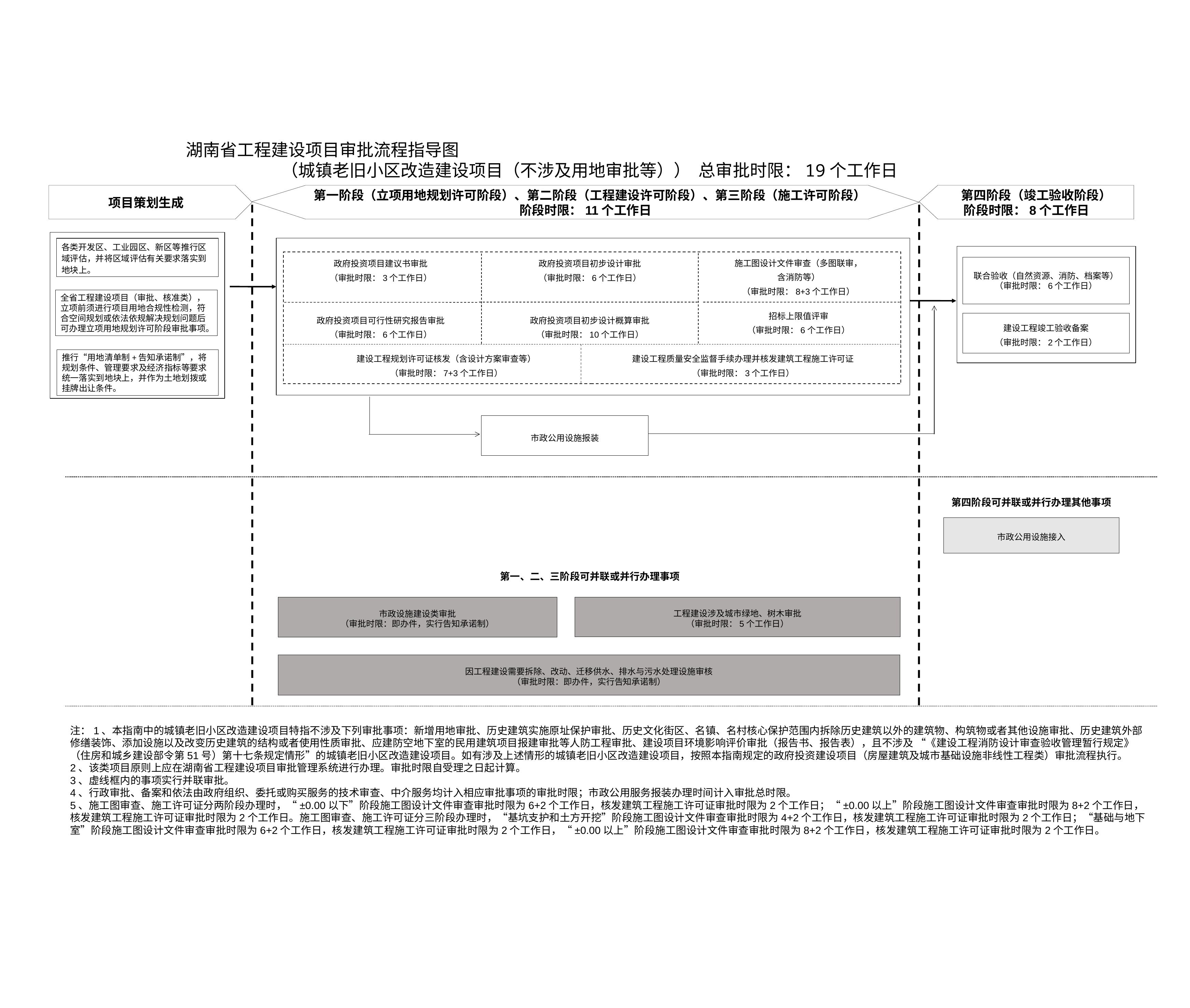

湖南省工程建设项目审批流程指导图
（城镇老旧小区改造建设项目（不涉及用地审批等））  总审批时限：19个工作日
项目策划生成
  第一阶段（立项用地规划许可阶段）、第二阶段（工程建设许可阶段）、第三阶段（施工许可阶段）
阶段时限：11个工作日
      第四阶段（竣工验收阶段）
阶段时限：8个工作日

各类开发区、工业园区、新区等推行区域评估，并将区域评估有关要求落实到地块上。

施工图设计文件审查（多图联审，
含消防等）
（审批时限：8+3个工作日）

招标上限值评审
（审批时限：6个工作日）
政府投资项目初步设计审批
（审批时限：6个工作日）

政府投资项目初步设计概算审批
（审批时限：10个工作日）
政府投资项目建议书审批
（审批时限：3个工作日）

政府投资项目可行性研究报告审批
（审批时限：6个工作日）

联合验收（自然资源、消防、档案等）
（审批时限：6个工作日）
全省工程建设项目（审批、核准类），立项前须进行项目用地合规性检测，符合空间规划或依法依规解决规划问题后可办理立项用地规划许可阶段审批事项。
建设工程竣工验收备案
（审批时限：2个工作日）
建设工程规划许可证核发（含设计方案审查等）
（审批时限：7+3个工作日）
建设工程质量安全监督手续办理并核发建筑工程施工许可证
（审批时限：3个工作日）
推行“用地清单制+告知承诺制”，将规划条件、管理要求及经济指标等要求统一落实到地块上，并作为土地划拨或挂牌出让条件。
市政公用设施报装
第四阶段可并联或并行办理其他事项
市政公用设施接入

第一、二、三阶段可并联或并行办理事项
市政设施建设类审批
（审批时限：即办件，实行告知承诺制）
工程建设涉及城市绿地、树木审批
（审批时限：5个工作日）
因工程建设需要拆除、改动、迁移供水、排水与污水处理设施审核
（审批时限：即办件，实行告知承诺制）
注：1、本指南中的城镇老旧小区改造建设项目特指不涉及下列审批事项：新增用地审批、历史建筑实施原址保护审批、历史文化街区、名镇、名村核心保护范围内拆除历史建筑以外的建筑物、构筑物或者其他设施审批、历史建筑外部修缮装饰、添加设施以及改变历史建筑的结构或者使用性质审批、应建防空地下室的民用建筑项目报建审批等人防工程审批、建设项目环境影响评价审批（报告书、报告表），且不涉及 “《建设工程消防设计审查验收管理暂行规定》（住房和城乡建设部令第51号）第十七条规定情形”的城镇老旧小区改造建设项目。如有涉及上述情形的城镇老旧小区改造建设项目，按照本指南规定的政府投资建设项目（房屋建筑及城市基础设施非线性工程类）审批流程执行。
2、该类项目原则上应在湖南省工程建设项目审批管理系统进行办理。审批时限自受理之日起计算。
3、虚线框内的事项实行并联审批。
4、行政审批、备案和依法由政府组织、委托或购买服务的技术审查、中介服务均计入相应审批事项的审批时限；市政公用服务报装办理时间计入审批总时限。
5、施工图审查、施工许可证分两阶段办理时，“±0.00以下”阶段施工图设计文件审查审批时限为6+2个工作日，核发建筑工程施工许可证审批时限为2个工作日；“±0.00以上”阶段施工图设计文件审查审批时限为8+2个工作日，核发建筑工程施工许可证审批时限为2个工作日。施工图审查、施工许可证分三阶段办理时，“基坑支护和土方开挖”阶段施工图设计文件审查审批时限为4+2个工作日，核发建筑工程施工许可证审批时限为2个工作日；“基础与地下室”阶段施工图设计文件审查审批时限为6+2个工作日，核发建筑工程施工许可证审批时限为2个工作日，“±0.00以上”阶段施工图设计文件审查审批时限为8+2个工作日，核发建筑工程施工许可证审批时限为2个工作日。